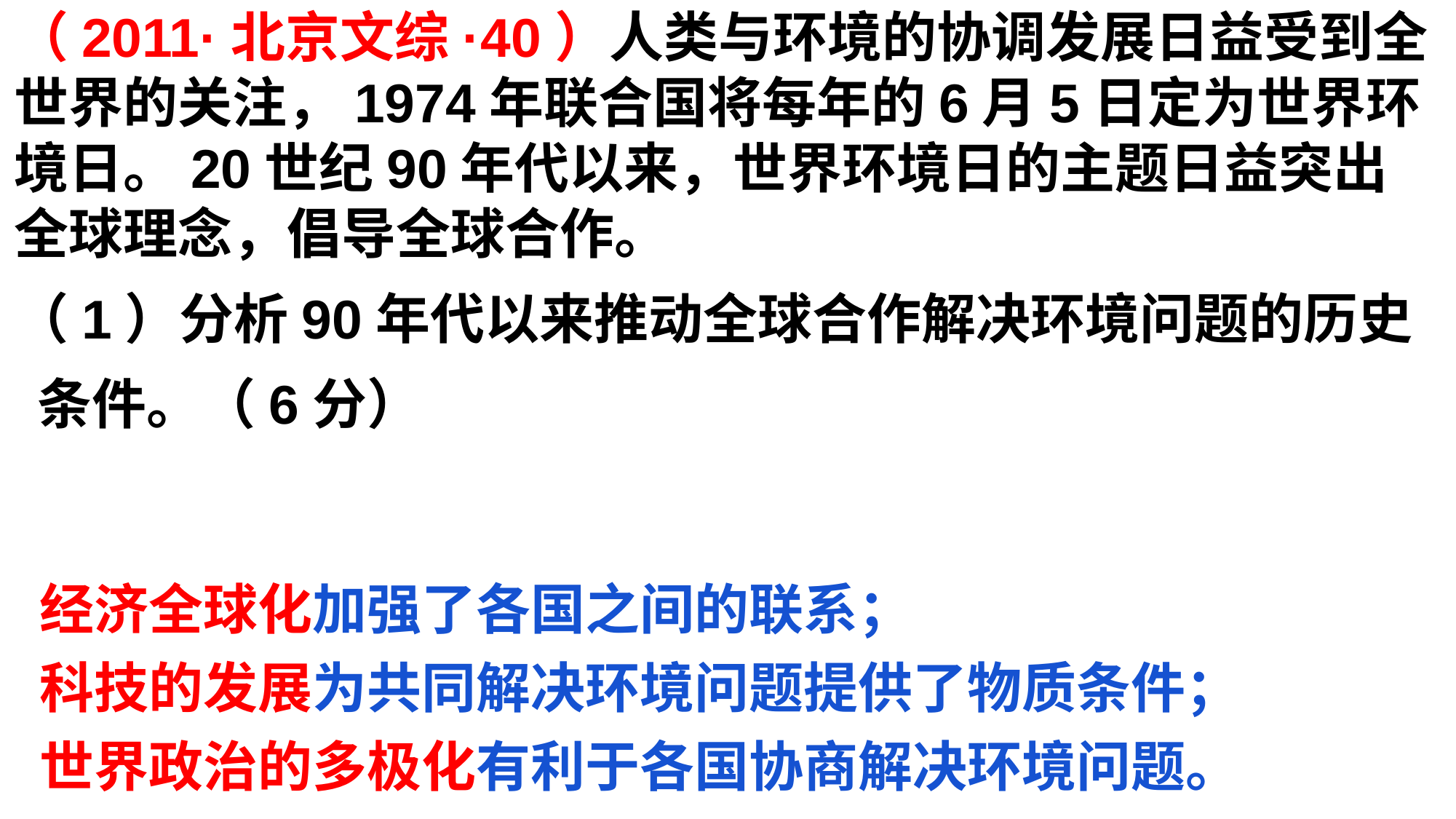

（2011·北京文综·40）人类与环境的协调发展日益受到全世界的关注，1974年联合国将每年的6月5日定为世界环境日。20世纪90年代以来，世界环境日的主题日益突出全球理念，倡导全球合作。（1）分析90年代以来推动全球合作解决环境问题的历史条件。（6分）
经济全球化加强了各国之间的联系；
科技的发展为共同解决环境问题提供了物质条件；
世界政治的多极化有利于各国协商解决环境问题。